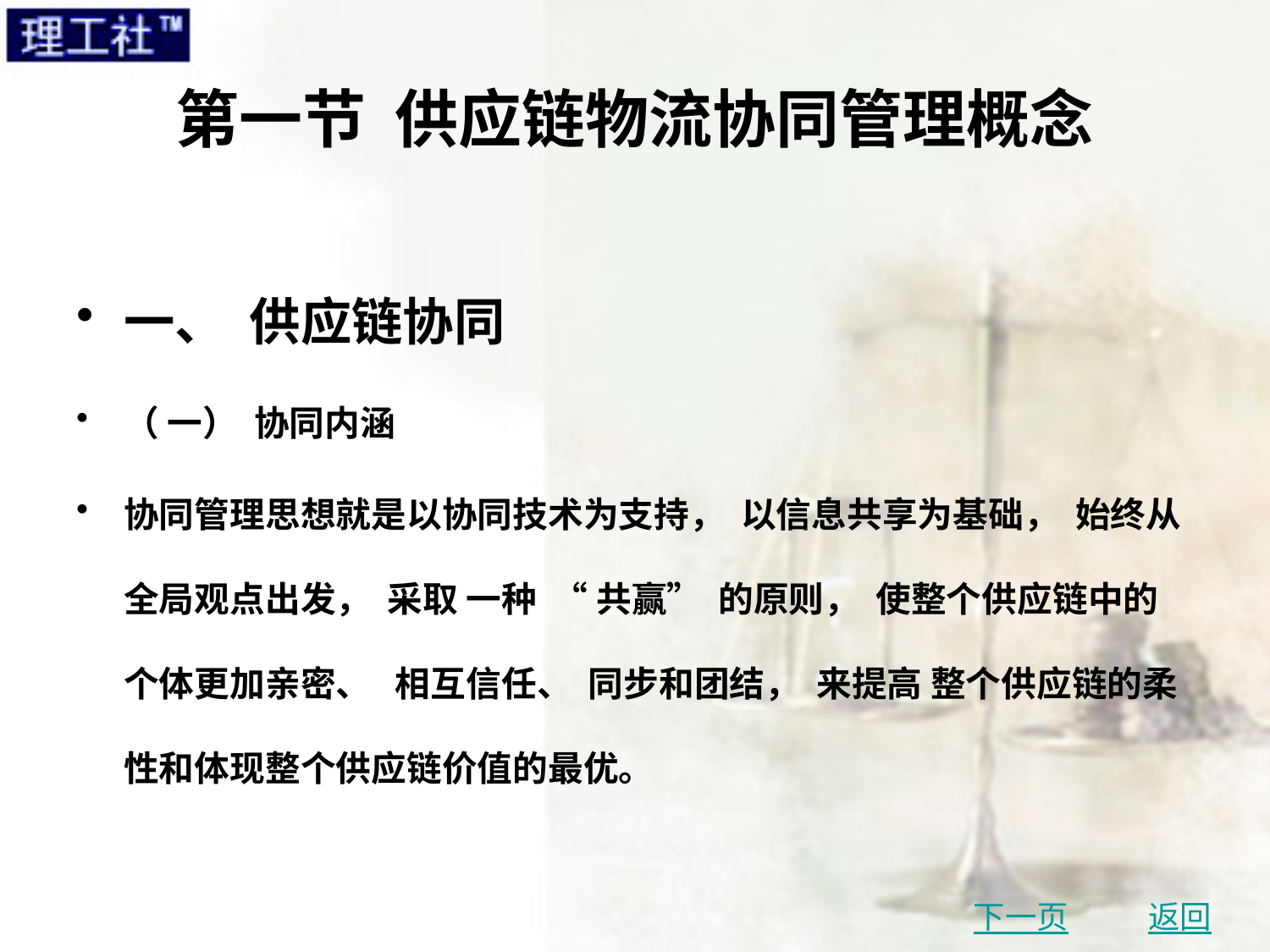

# 第一节  供应链物流协同管理概念
一、  供应链协同
（ 一）  协同内涵
协同管理思想就是以协同技术为支持，  以信息共享为基础，  始终从全局观点出发，  采取 一种  “ 共赢”  的原则，  使整个供应链中的个体更加亲密、   相互信任、  同步和团结，  来提高 整个供应链的柔性和体现整个供应链价值的最优。

下一页
返回